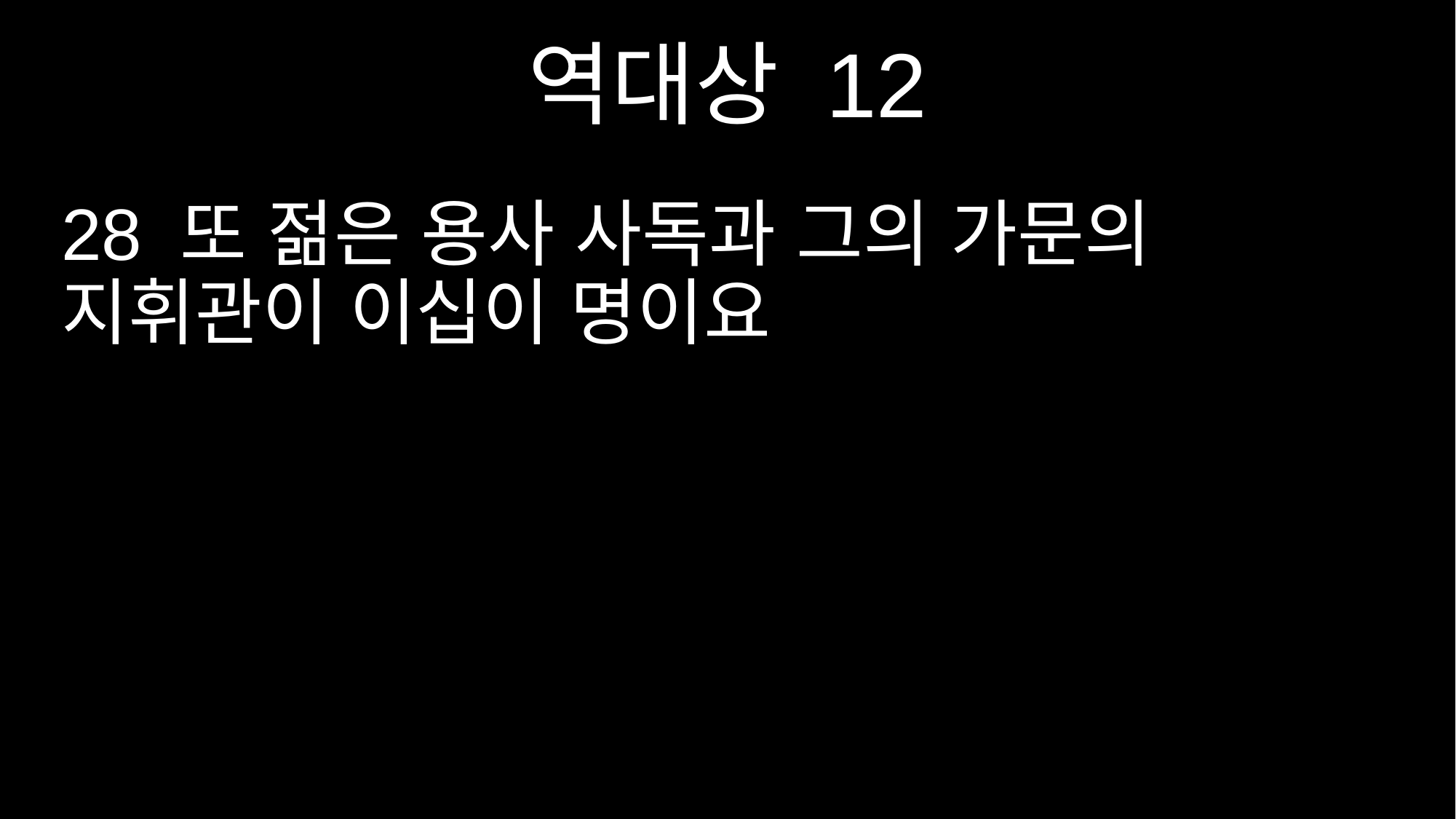

역대상 12
28 또 젊은 용사 사독과 그의 가문의 지휘관이 이십이 명이요